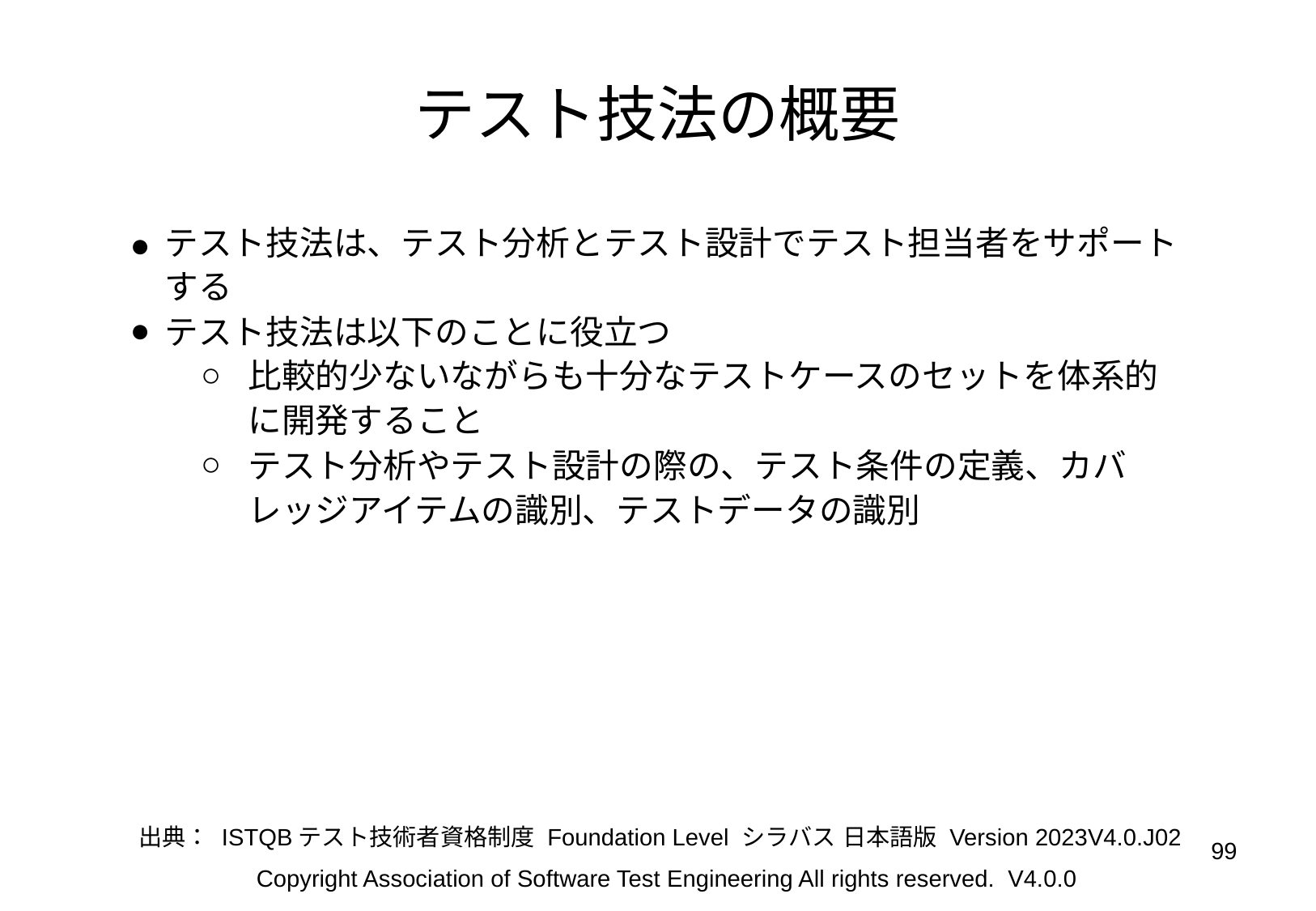

# テスト技法の概要
テスト技法は、テスト分析とテスト設計でテスト担当者をサポートする
テスト技法は以下のことに役立つ
比較的少ないながらも十分なテストケースのセットを体系的に開発すること
テスト分析やテスト設計の際の、テスト条件の定義、カバレッジアイテムの識別、テストデータの識別
出典： ISTQBテスト技術者資格制度 Foundation Level シラバス 日本語版 Version 2023V4.0.J02
99
Copyright Association of Software Test Engineering All rights reserved.  V4.0.0